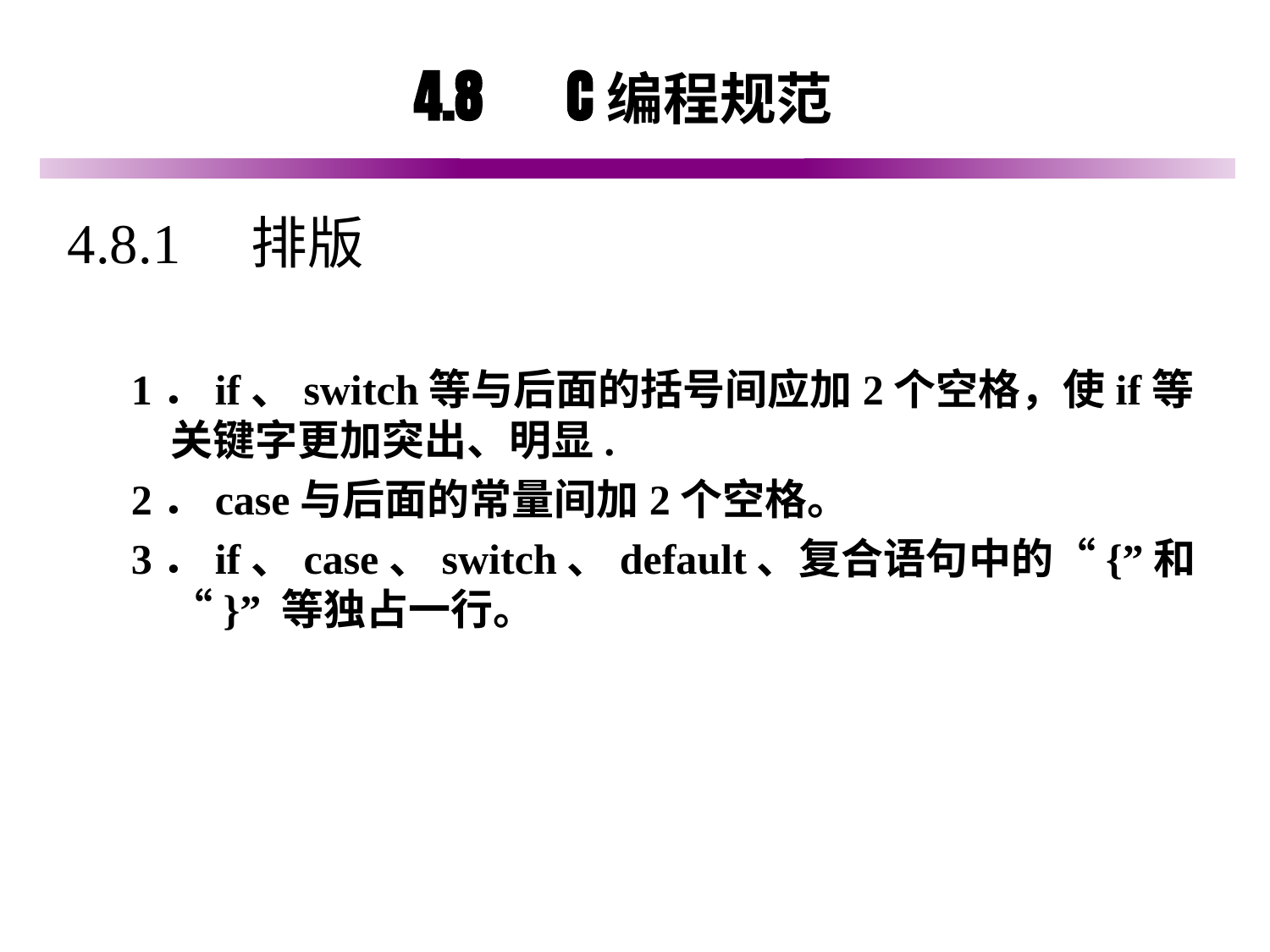

# 4.8　C编程规范
4.8.1　排版

1．if、switch等与后面的括号间应加2个空格，使if等关键字更加突出、明显.
2．case与后面的常量间加2个空格。
3．if、case、switch、default、复合语句中的“{”和“}” 等独占一行。